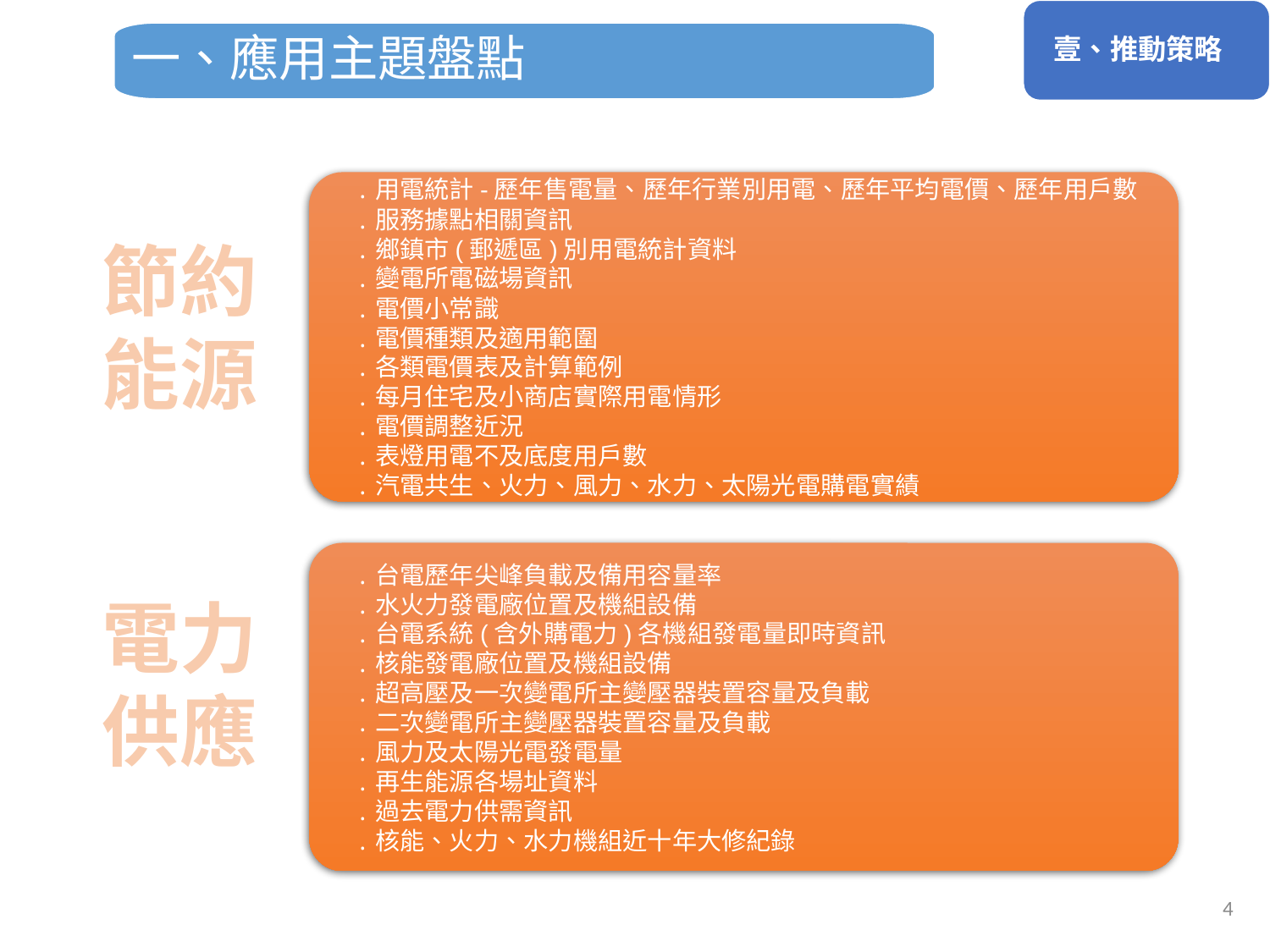

壹、推動策略
一、應用主題盤點
․用電統計-歷年售電量、歷年行業別用電、歷年平均電價、歷年用戶數
․服務據點相關資訊
․鄉鎮市(郵遞區)別用電統計資料
․變電所電磁場資訊
․電價小常識
․電價種類及適用範圍
․各類電價表及計算範例
․每月住宅及小商店實際用電情形
․電價調整近況
․表燈用電不及底度用戶數
․汽電共生、火力、風力、水力、太陽光電購電實績

節約
能源
․台電歷年尖峰負載及備用容量率
․水火力發電廠位置及機組設備
․台電系統(含外購電力)各機組發電量即時資訊
․核能發電廠位置及機組設備
․超高壓及一次變電所主變壓器裝置容量及負載
․二次變電所主變壓器裝置容量及負載
․風力及太陽光電發電量
․再生能源各場址資料
․過去電力供需資訊
․核能、火力、水力機組近十年大修紀錄

電力
供應
4